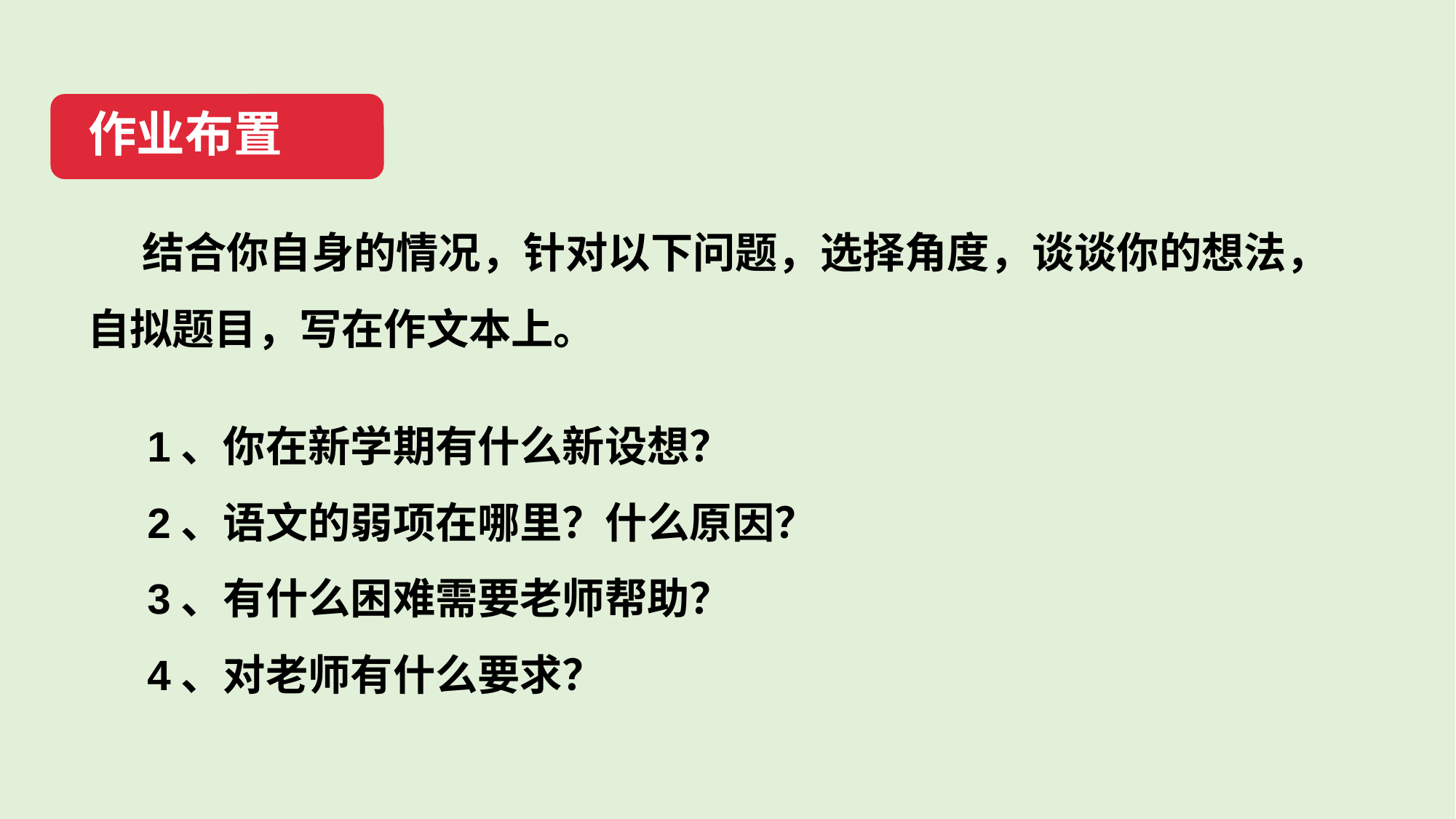

作业布置
结合你自身的情况，针对以下问题，选择角度，谈谈你的想法，自拟题目，写在作文本上。
1、你在新学期有什么新设想？
2、语文的弱项在哪里？什么原因？
3、有什么困难需要老师帮助？
4、对老师有什么要求？